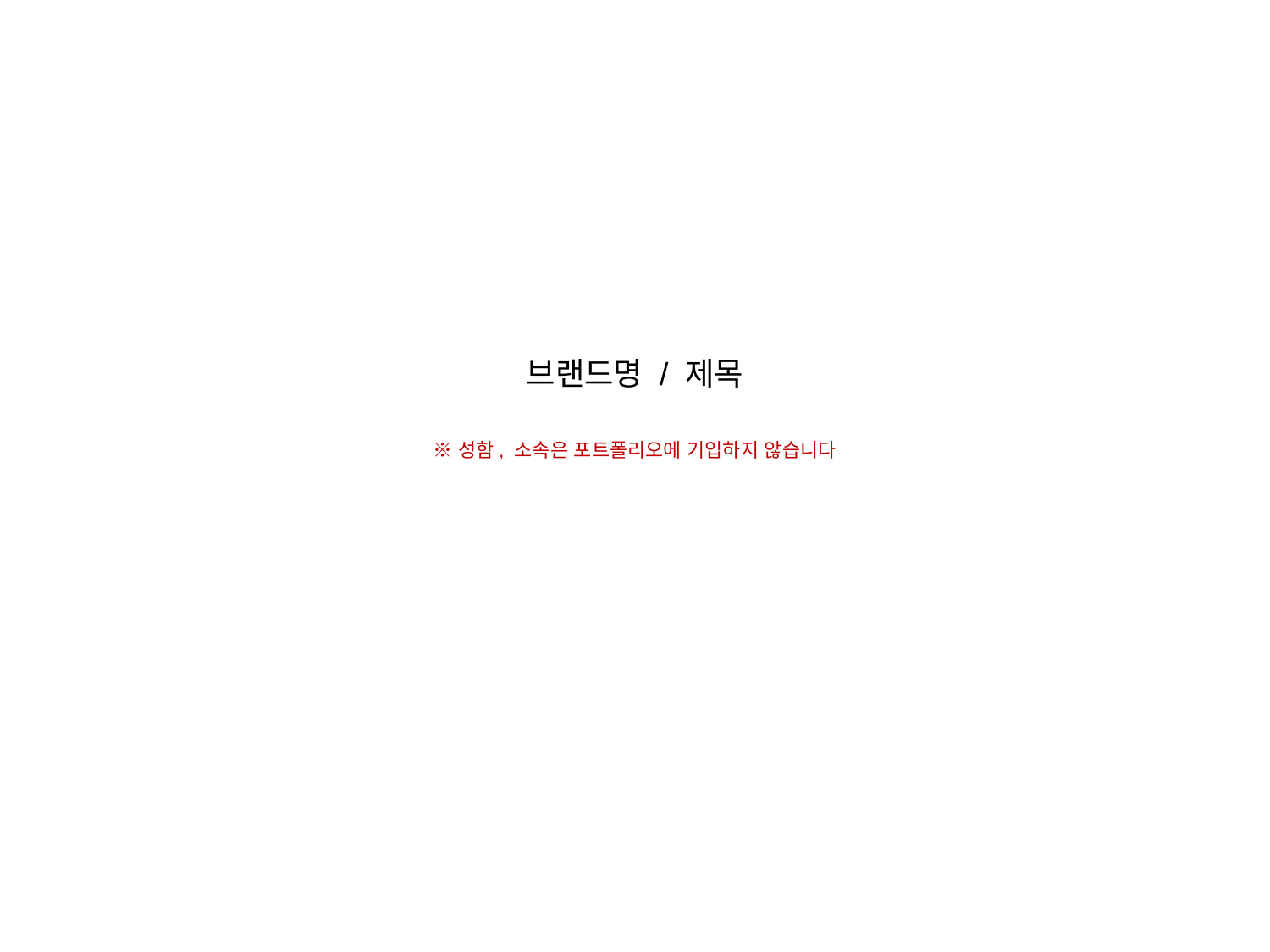

# 브랜드명 / 제목 ※ 성함, 소속은 포트폴리오에 기입하지 않습니다